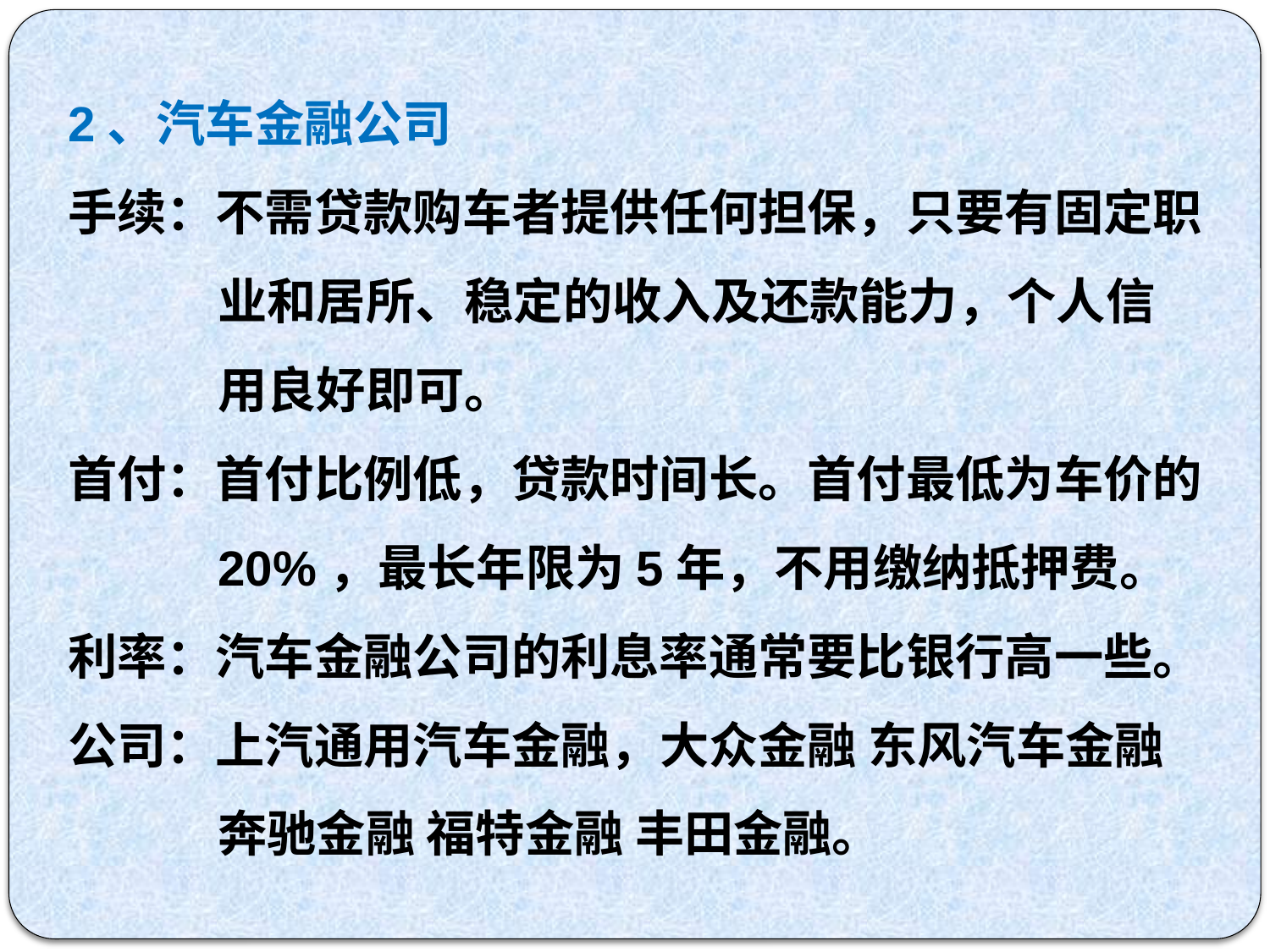

2、汽车金融公司
手续：不需贷款购车者提供任何担保，只要有固定职业和居所、稳定的收入及还款能力，个人信用良好即可。
首付：首付比例低，贷款时间长。首付最低为车价的20%，最长年限为5年，不用缴纳抵押费。
利率：汽车金融公司的利息率通常要比银行高一些。
公司：上汽通用汽车金融，大众金融 东风汽车金融 奔驰金融 福特金融 丰田金融。